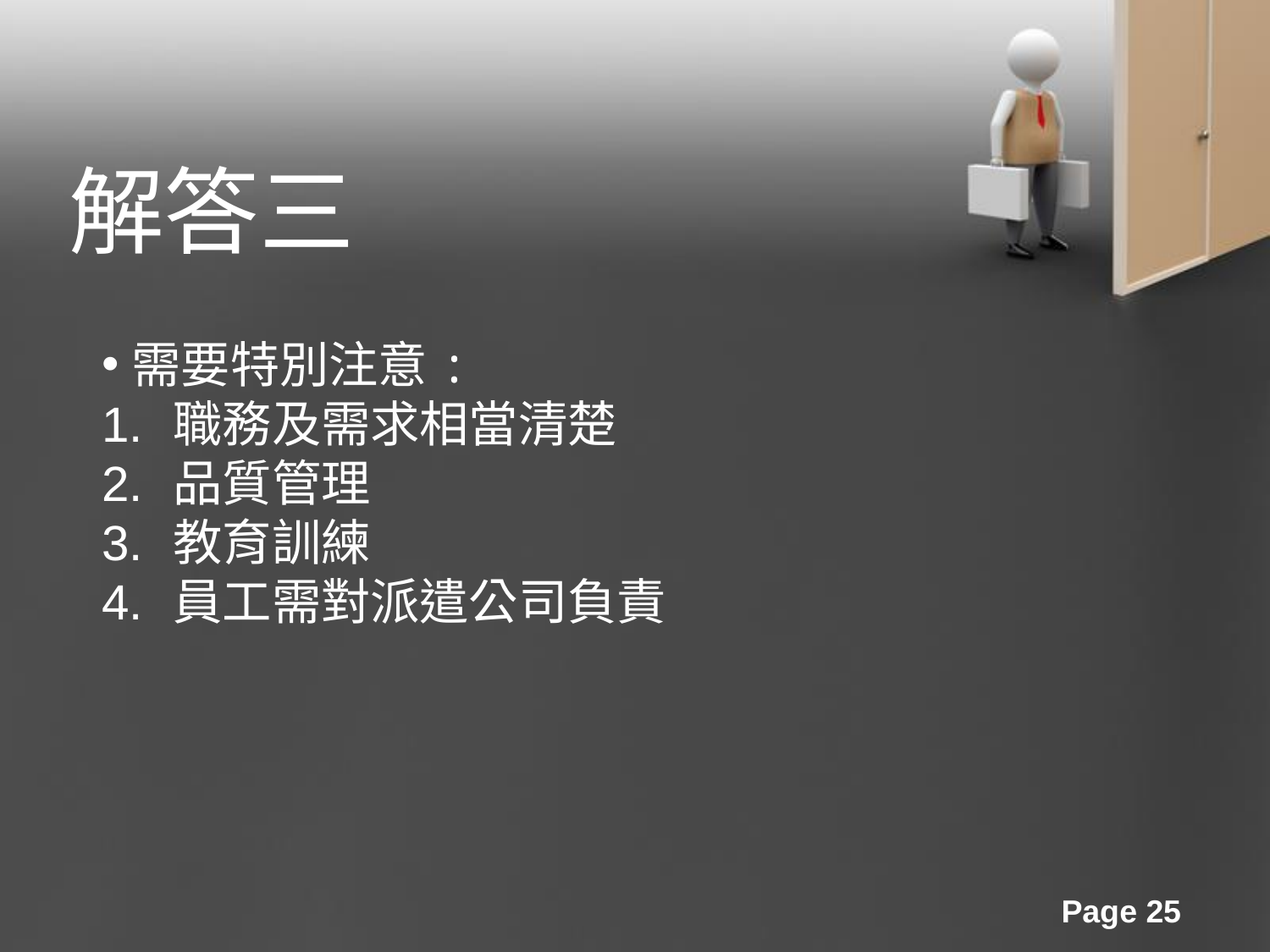

解答三

需要特別注意:
職務及需求相當清楚
品質管理
教育訓練
員工需對派遣公司負責